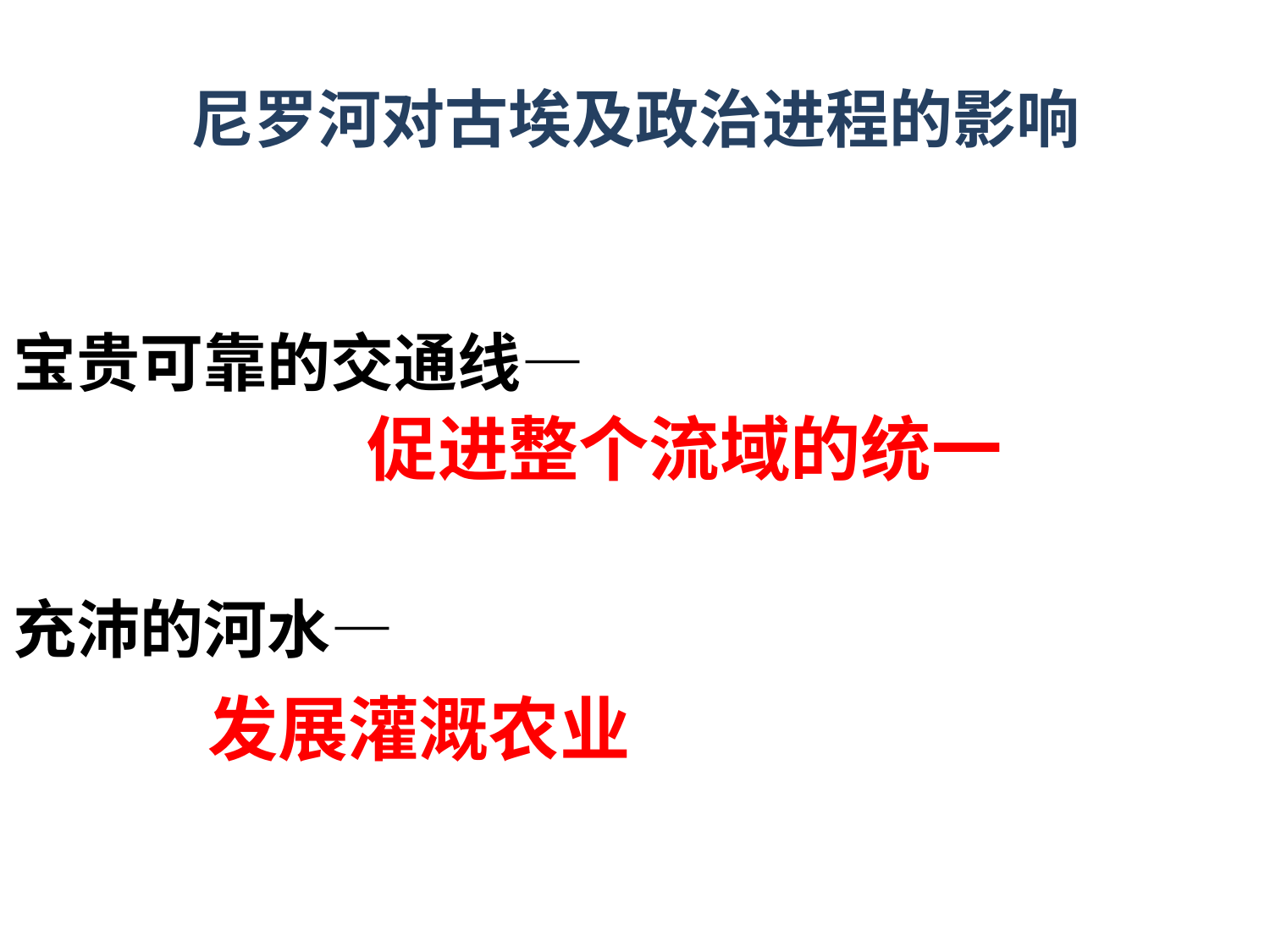

# 尼罗河对古埃及政治进程的影响
宝贵可靠的交通线—

充沛的河水—
促进整个流域的统一
发展灌溉农业